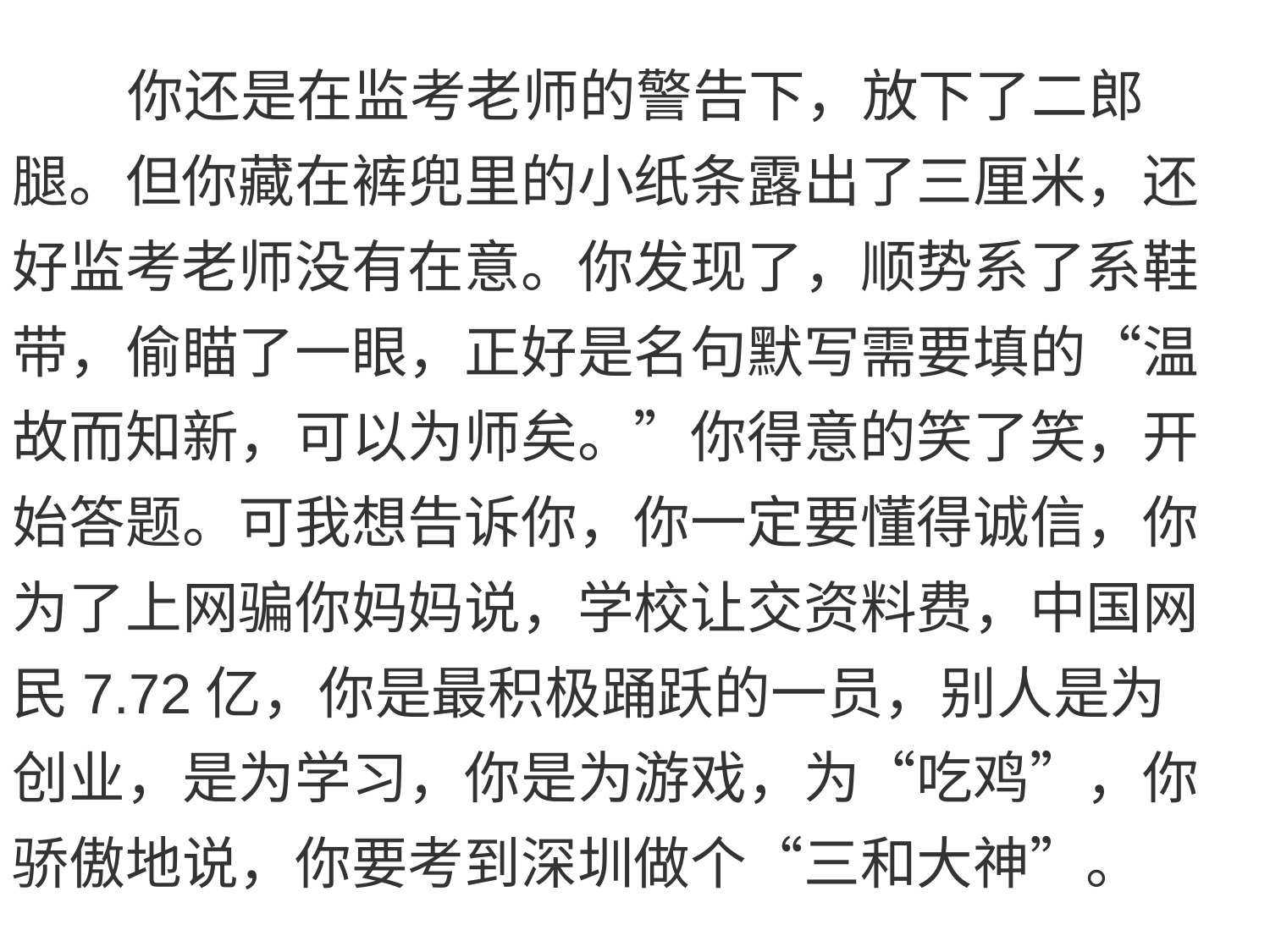

你还是在监考老师的警告下，放下了二郎腿。但你藏在裤兜里的小纸条露出了三厘米，还好监考老师没有在意。你发现了，顺势系了系鞋带，偷瞄了一眼，正好是名句默写需要填的“温故而知新，可以为师矣。”你得意的笑了笑，开始答题。可我想告诉你，你一定要懂得诚信，你为了上网骗你妈妈说，学校让交资料费，中国网民7.72亿，你是最积极踊跃的一员，别人是为创业，是为学习，你是为游戏，为“吃鸡”，你骄傲地说，你要考到深圳做个“三和大神”。